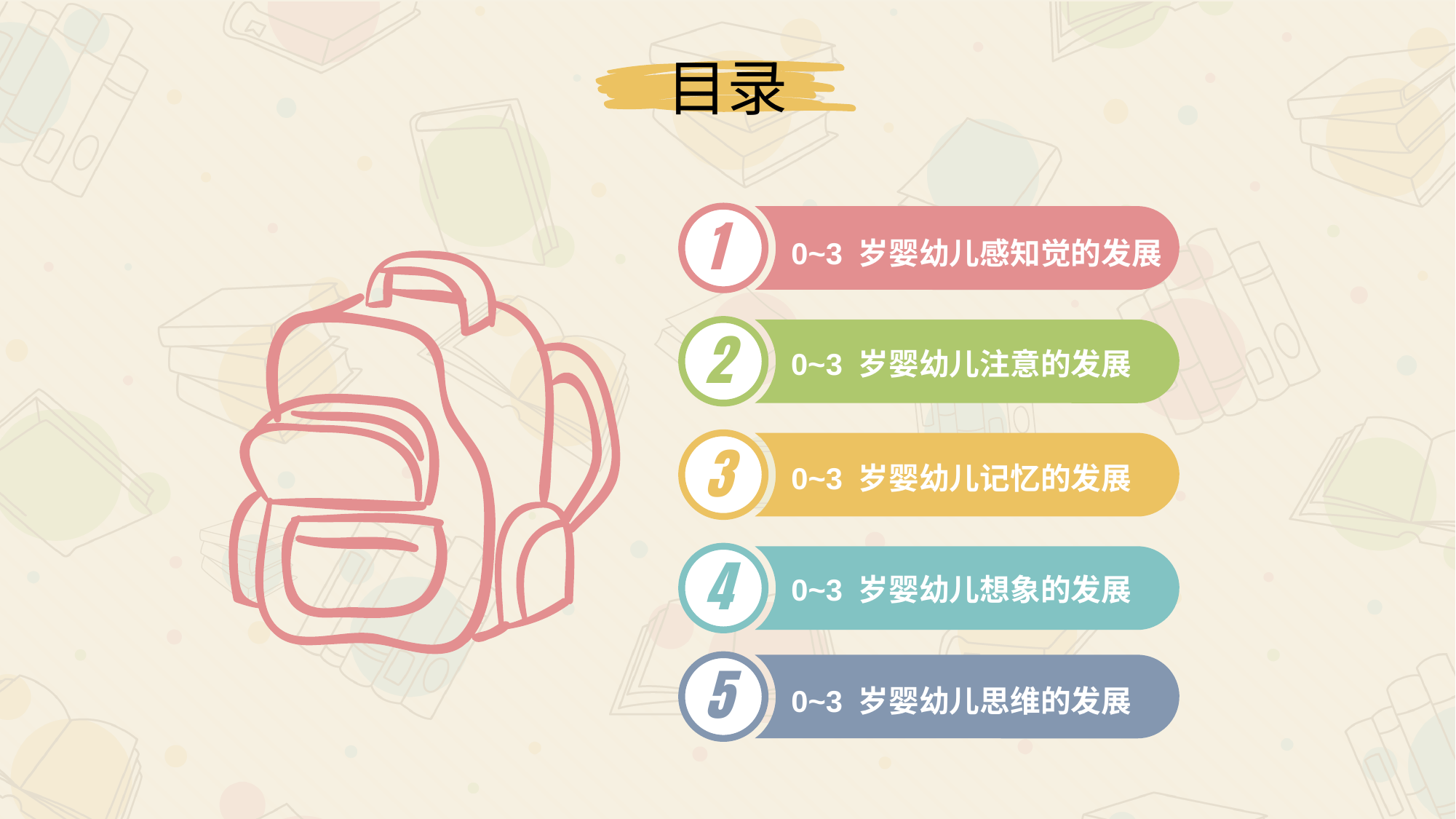

目录
1

0~3 岁婴幼儿感知觉的发展

2

0~3 岁婴幼儿注意的发展
3

0~3 岁婴幼儿记忆的发展
4

0~3 岁婴幼儿想象的发展
5

0~3 岁婴幼儿思维的发展